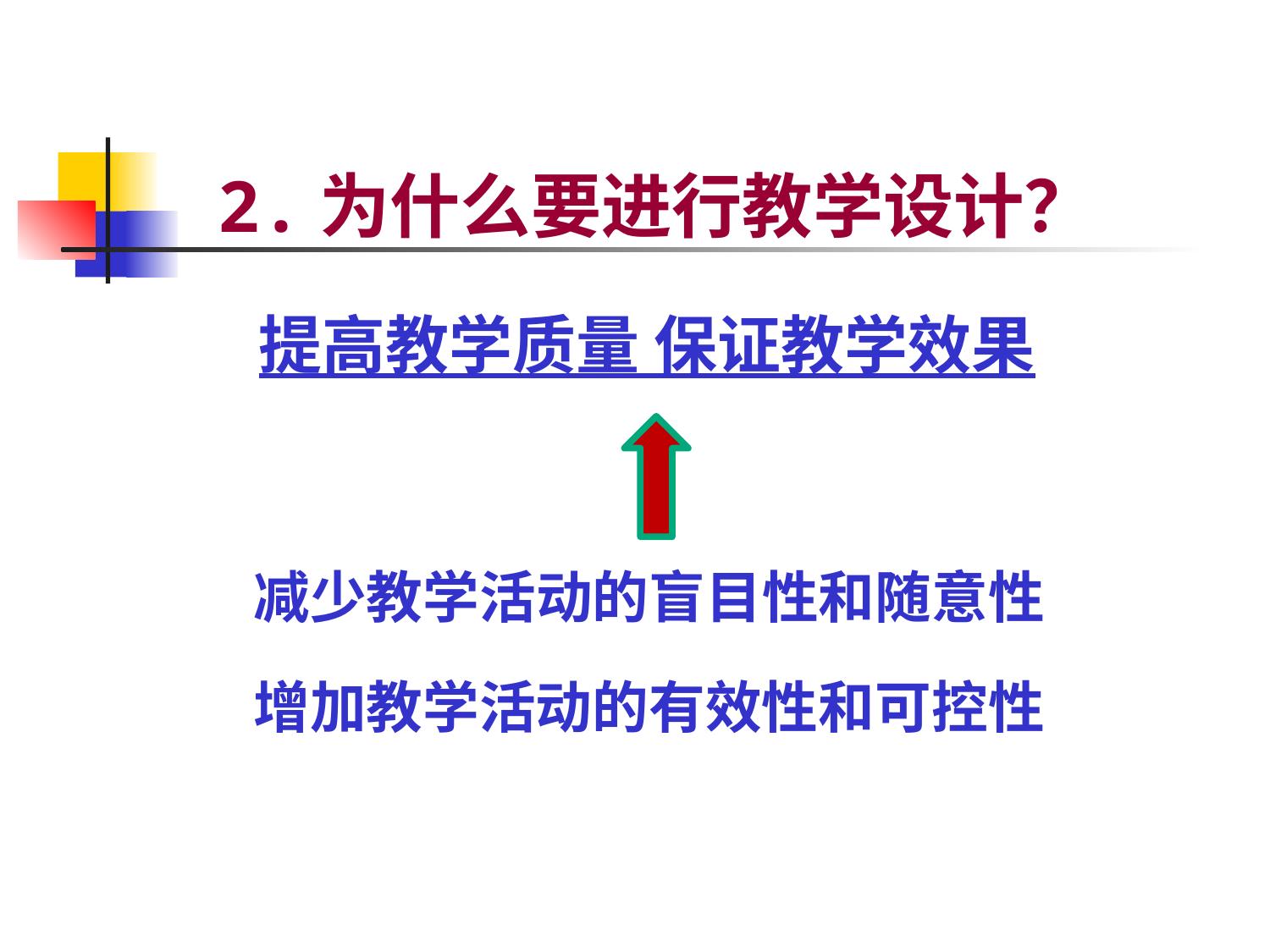

2.为什么要进行教学设计？
提高教学质量 保证教学效果

减少教学活动的盲目性和随意性
增加教学活动的有效性和可控性